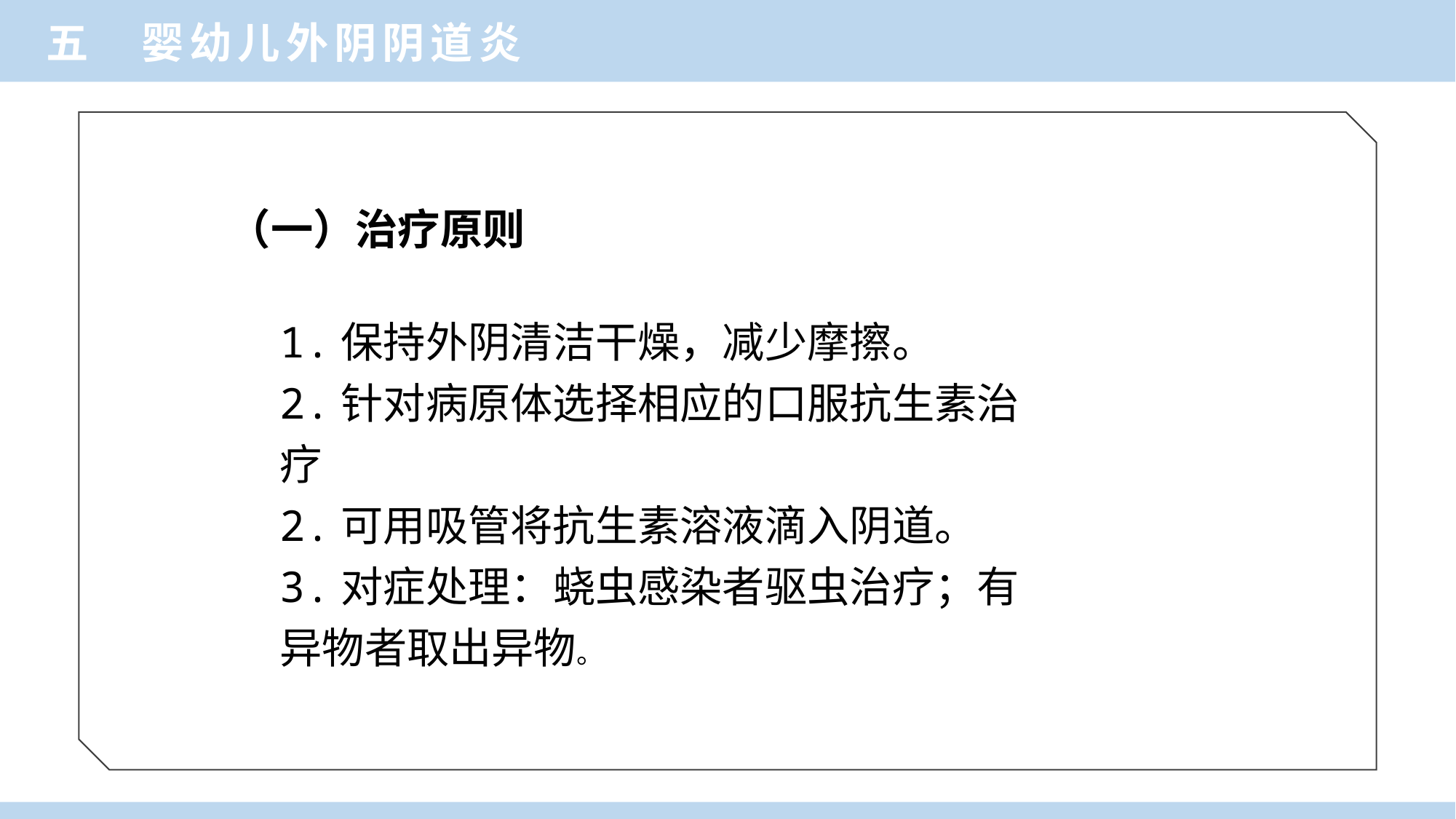

五   婴幼儿外阴阴道炎

（一）治疗原则
1.保持外阴清洁干燥，减少摩擦。
2.针对病原体选择相应的口服抗生素治疗
2.可用吸管将抗生素溶液滴入阴道。
3.对症处理：蛲虫感染者驱虫治疗；有异物者取出异物。